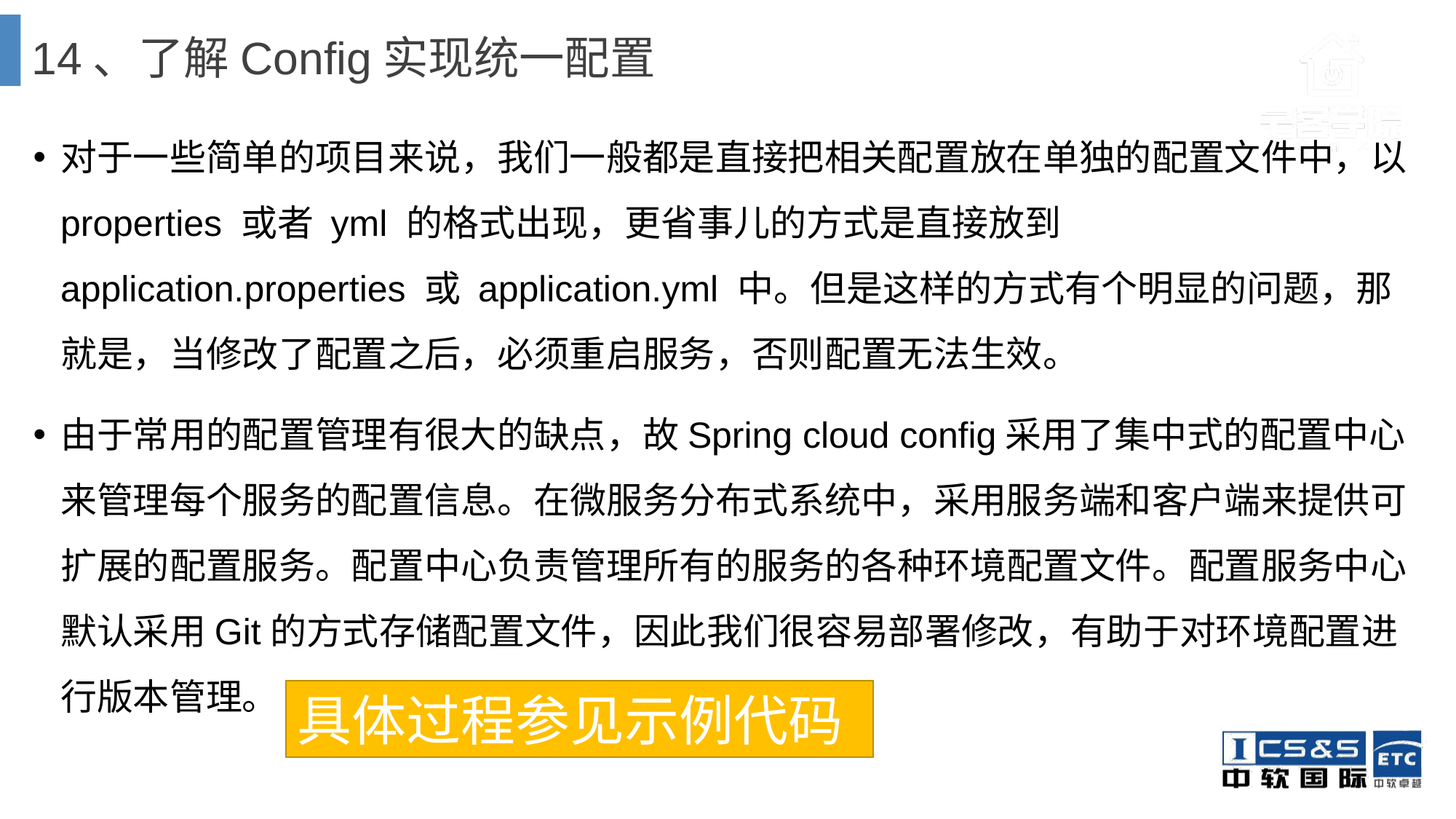

# 14、了解Config实现统一配置
对于一些简单的项目来说，我们一般都是直接把相关配置放在单独的配置文件中，以 properties 或者 yml 的格式出现，更省事儿的方式是直接放到 application.properties 或 application.yml 中。但是这样的方式有个明显的问题，那就是，当修改了配置之后，必须重启服务，否则配置无法生效。
由于常用的配置管理有很大的缺点，故Spring cloud config采用了集中式的配置中心来管理每个服务的配置信息。在微服务分布式系统中，采用服务端和客户端来提供可扩展的配置服务。配置中心负责管理所有的服务的各种环境配置文件。配置服务中心默认采用Git的方式存储配置文件，因此我们很容易部署修改，有助于对环境配置进行版本管理。
具体过程参见示例代码